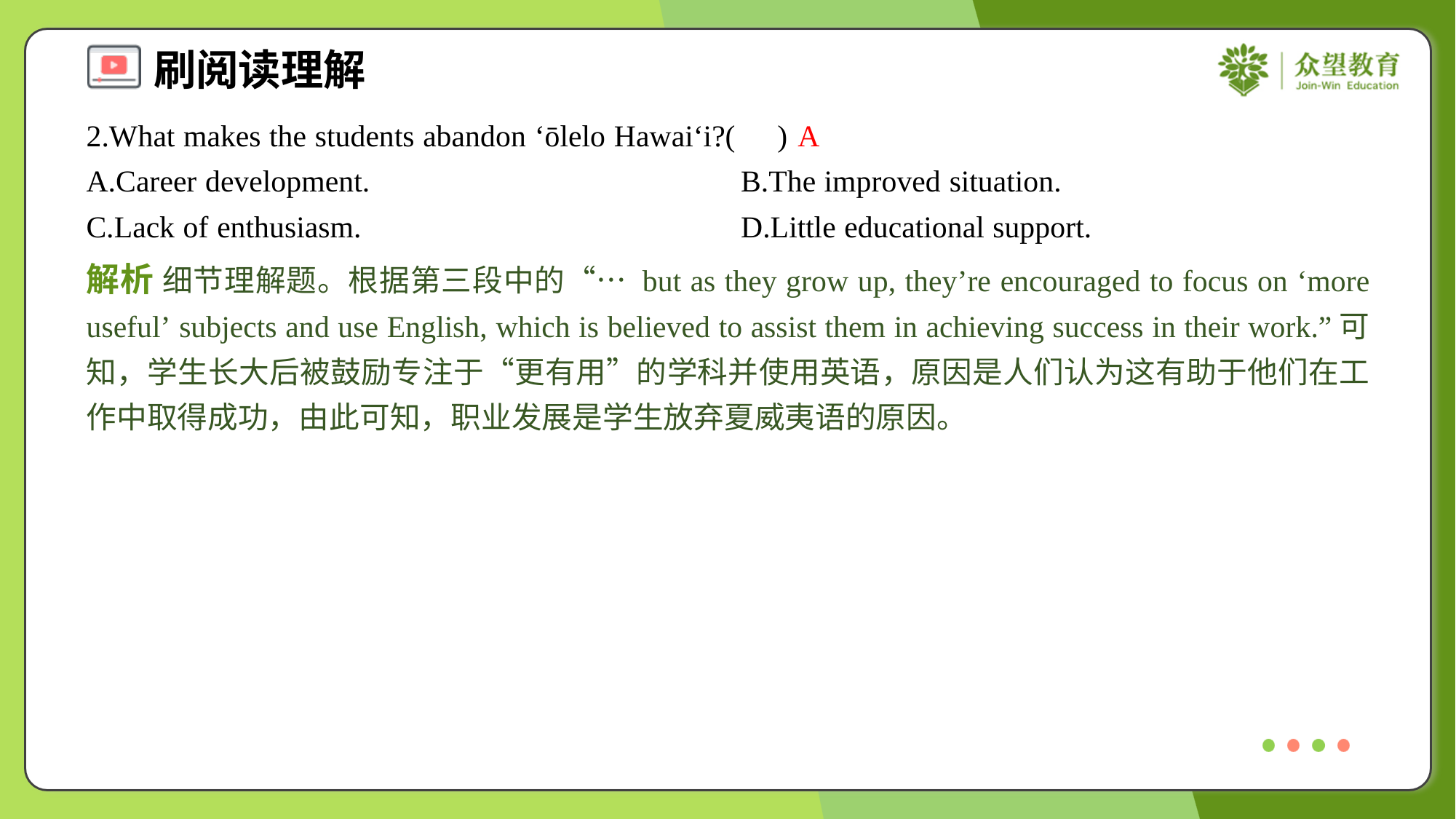

2.What makes the students abandon ‘ōlelo Hawai‘i?(     )
A
A.Career development.	B.The improved situation.
C.Lack of enthusiasm.	D.Little educational support.
解析 细节理解题。根据第三段中的“… but as they grow up, they’re encouraged to focus on ‘more useful’ subjects and use English, which is believed to assist them in achieving success in their work.”可知，学生长大后被鼓励专注于“更有用”的学科并使用英语，原因是人们认为这有助于他们在工作中取得成功，由此可知，职业发展是学生放弃夏威夷语的原因。